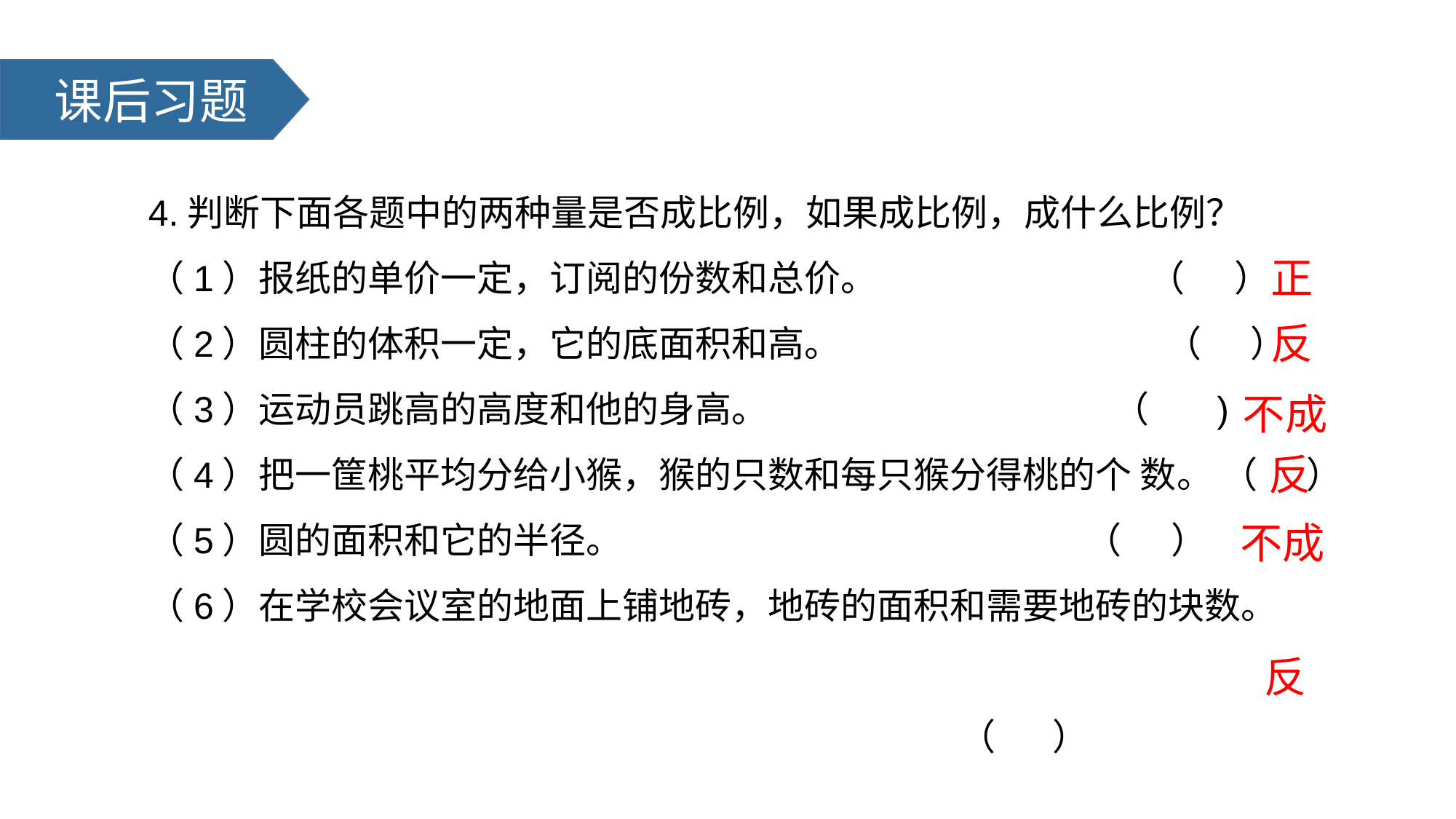

课后习题
4.判断下面各题中的两种量是否成比例，如果成比例，成什么比例？
（1）报纸的单价一定，订阅的份数和总价。	                             （      ）
（2）圆柱的体积一定，它的底面积和高。	                               （      ）
（3）运动员跳高的高度和他的身高。	                                      （       )
（4）把一筐桃平均分给小猴，猴的只数和每只猴分得桃的个 数。 （      ）
（5）圆的面积和它的半径。	                                                （      ）
（6）在学校会议室的地面上铺地砖，地砖的面积和需要地砖的块数。
                                                                                                  （       ）
正
反
不成
反
不成
反